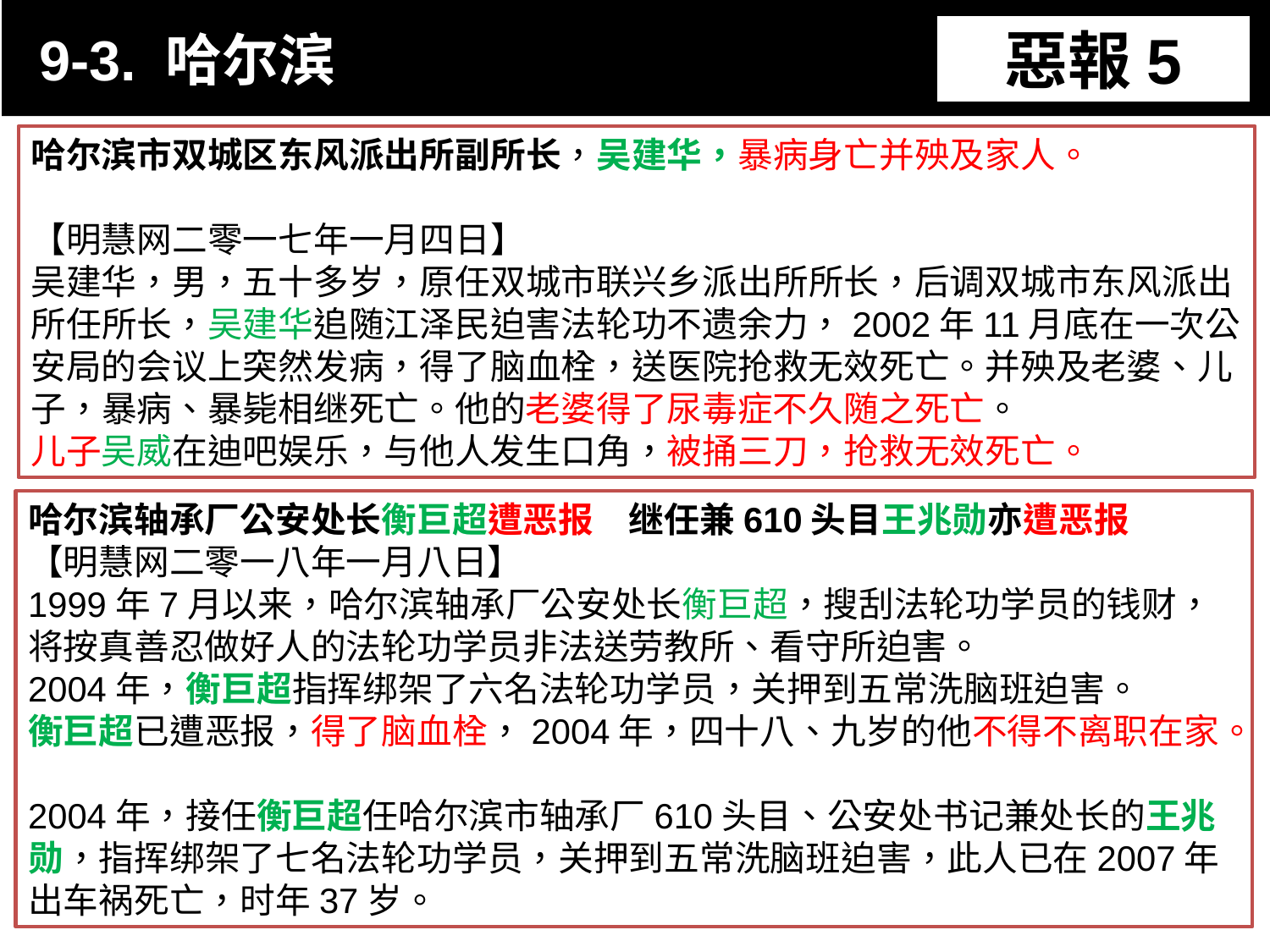

9-3. 哈尔滨

惡報5
11-3. XX市官員惡報實例
哈尔滨市双城区东风派出所副所长，吴建华，暴病身亡并殃及家人。

【明慧网二零一七年一月四日】
吴建华，男，五十多岁，原任双城市联兴乡派出所所长，后调双城市东风派出所任所长，吴建华追随江泽民迫害法轮功不遗余力，2002年11月底在一次公安局的会议上突然发病，得了脑血栓，送医院抢救无效死亡。并殃及老婆、儿子，暴病、暴毙相继死亡。他的老婆得了尿毒症不久随之死亡。
儿子吴威在迪吧娱乐，与他人发生口角，被捅三刀，抢救无效死亡。
哈尔滨轴承厂公安处长衡巨超遭恶报　继任兼610头目王兆勋亦遭恶报
【明慧网二零一八年一月八日】
1999年7月以来，哈尔滨轴承厂公安处长衡巨超，搜刮法轮功学员的钱财，将按真善忍做好人的法轮功学员非法送劳教所、看守所迫害。
2004年，衡巨超指挥绑架了六名法轮功学员，关押到五常洗脑班迫害。
衡巨超已遭恶报，得了脑血栓，2004年，四十八、九岁的他不得不离职在家。

2004年，接任衡巨超任哈尔滨市轴承厂610头目、公安处书记兼处长的王兆勋，指挥绑架了七名法轮功学员，关押到五常洗脑班迫害，此人已在2007年出车祸死亡，时年37岁。